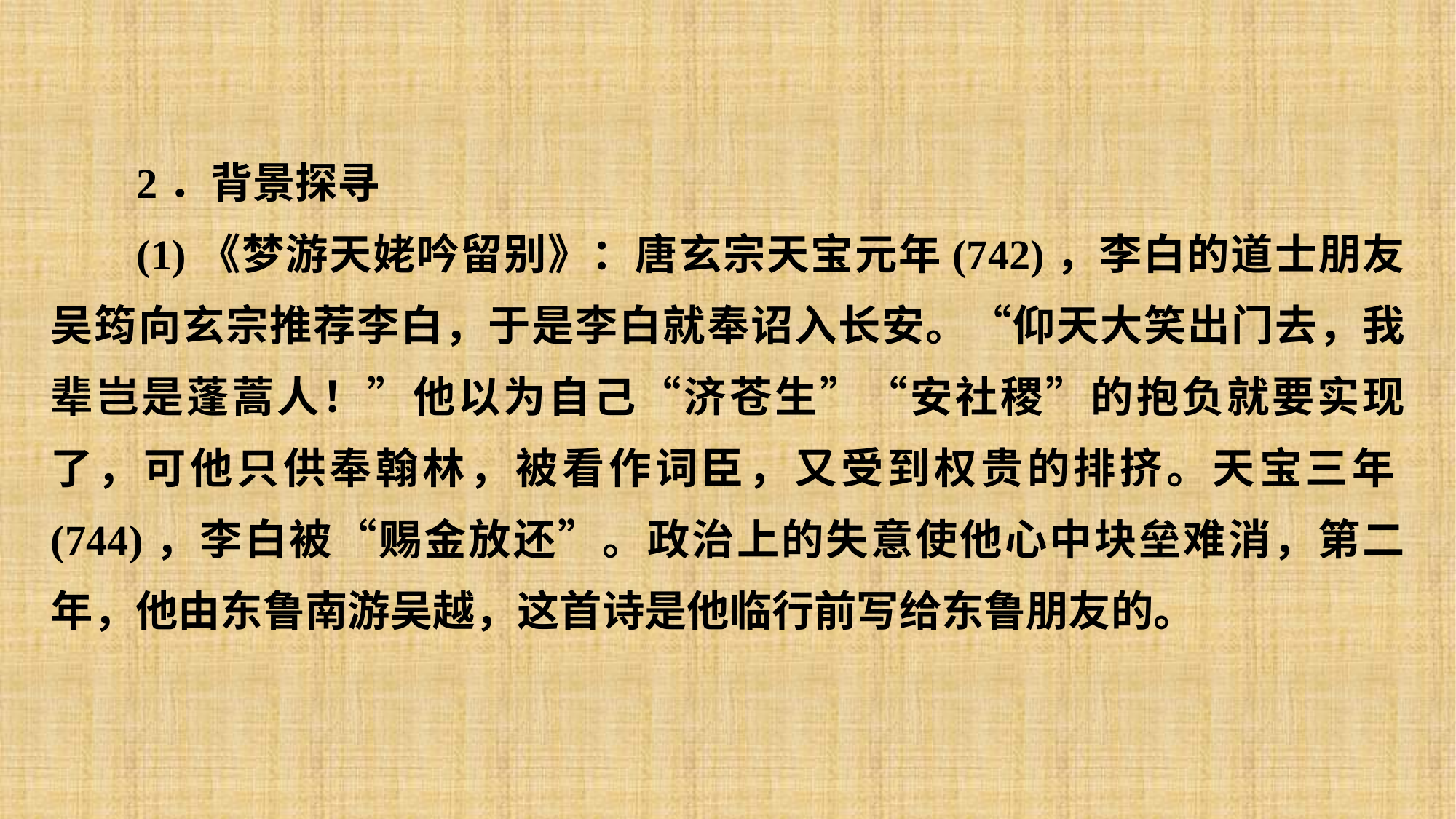

2．背景探寻
(1)《梦游天姥吟留别》：唐玄宗天宝元年(742)，李白的道士朋友吴筠向玄宗推荐李白，于是李白就奉诏入长安。“仰天大笑出门去，我辈岂是蓬蒿人！”他以为自己“济苍生”“安社稷”的抱负就要实现了，可他只供奉翰林，被看作词臣，又受到权贵的排挤。天宝三年(744)，李白被“赐金放还”。政治上的失意使他心中块垒难消，第二年，他由东鲁南游吴越，这首诗是他临行前写给东鲁朋友的。